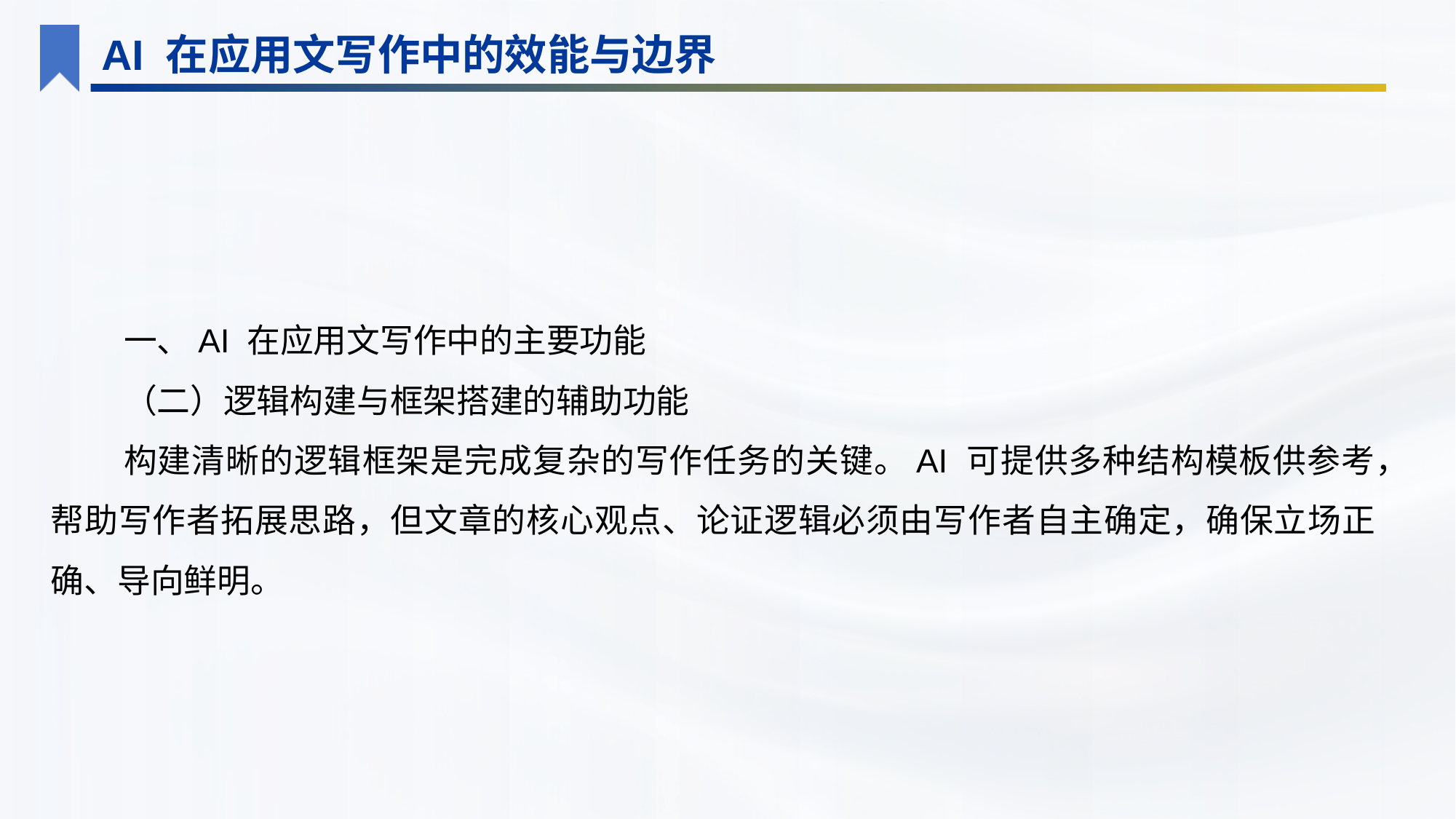

AI 在应用文写作中的效能与边界
一、AI 在应用文写作中的主要功能
（二）逻辑构建与框架搭建的辅助功能
构建清晰的逻辑框架是完成复杂的写作任务的关键。AI 可提供多种结构模板供参考，帮助写作者拓展思路，但文章的核心观点、论证逻辑必须由写作者自主确定，确保立场正确、导向鲜明。